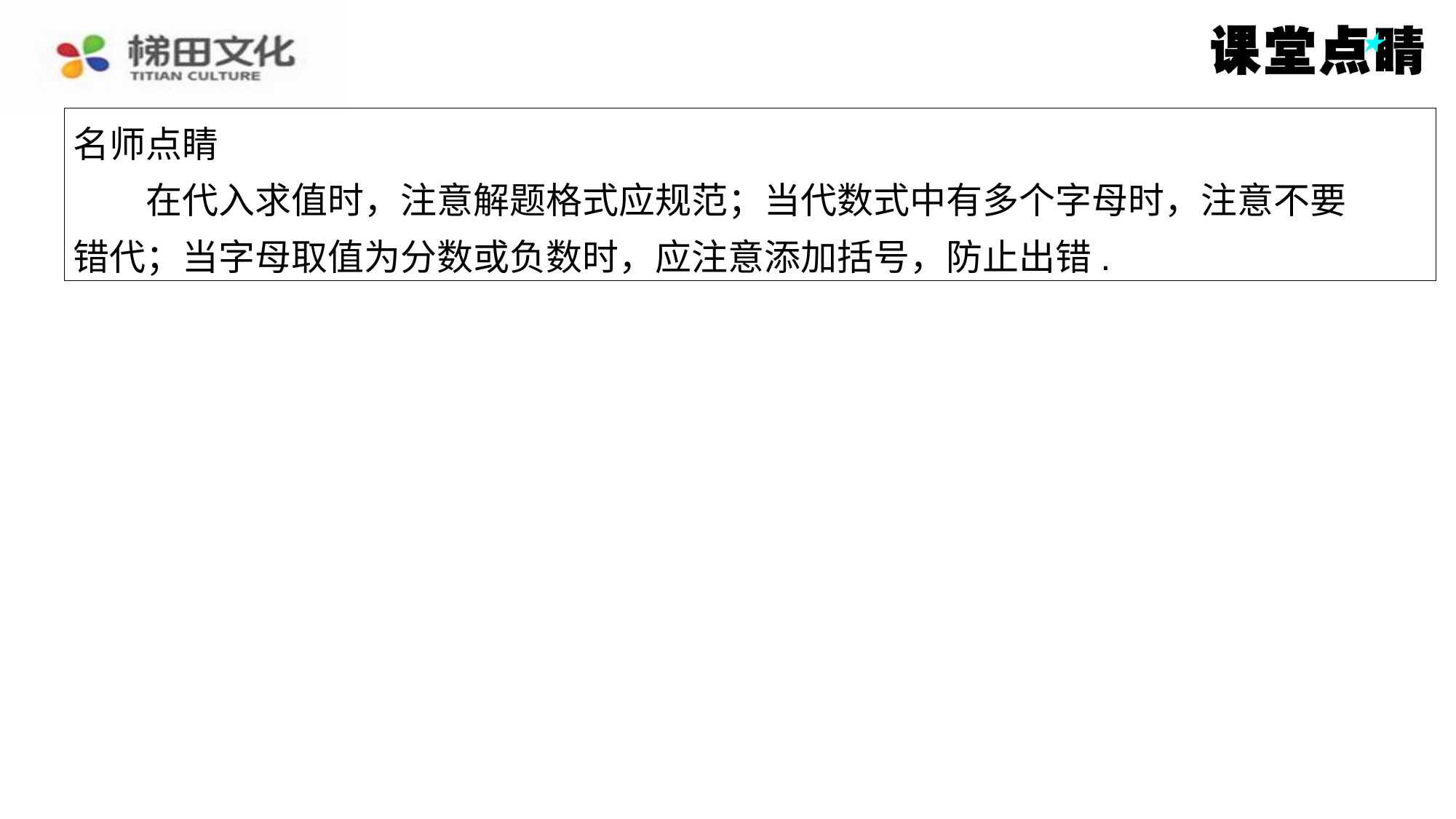

名师点睛
在代入求值时，注意解题格式应规范；当代数式中有多个字母时，注意不要
错代；当字母取值为分数或负数时，应注意添加括号，防止出错.